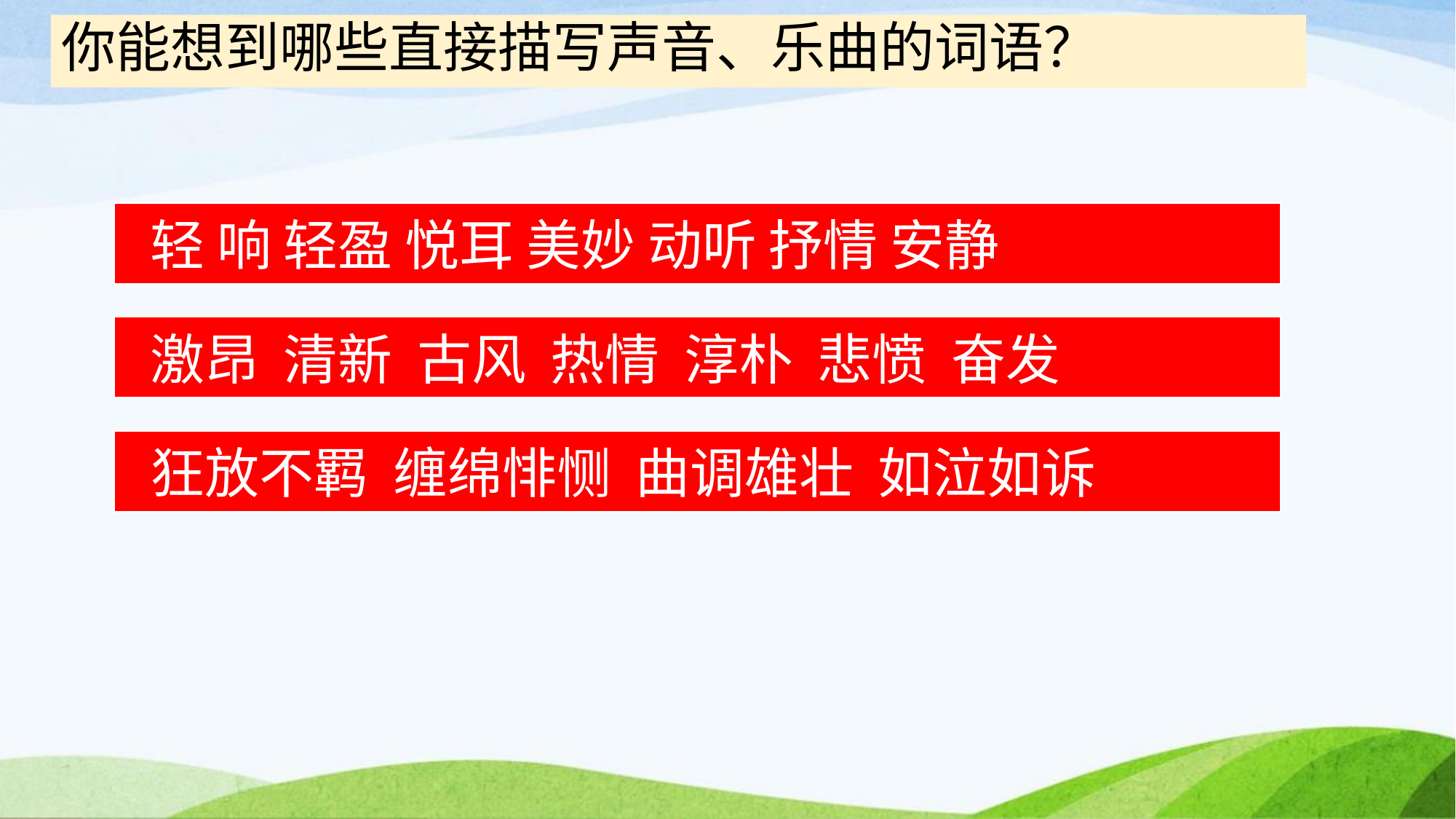

你能想到哪些直接描写声音、乐曲的词语？
 轻 响 轻盈 悦耳 美妙 动听 抒情 安静
 激昂  清新  古风  热情  淳朴  悲愤  奋发
 狂放不羁  缠绵悱恻  曲调雄壮  如泣如诉